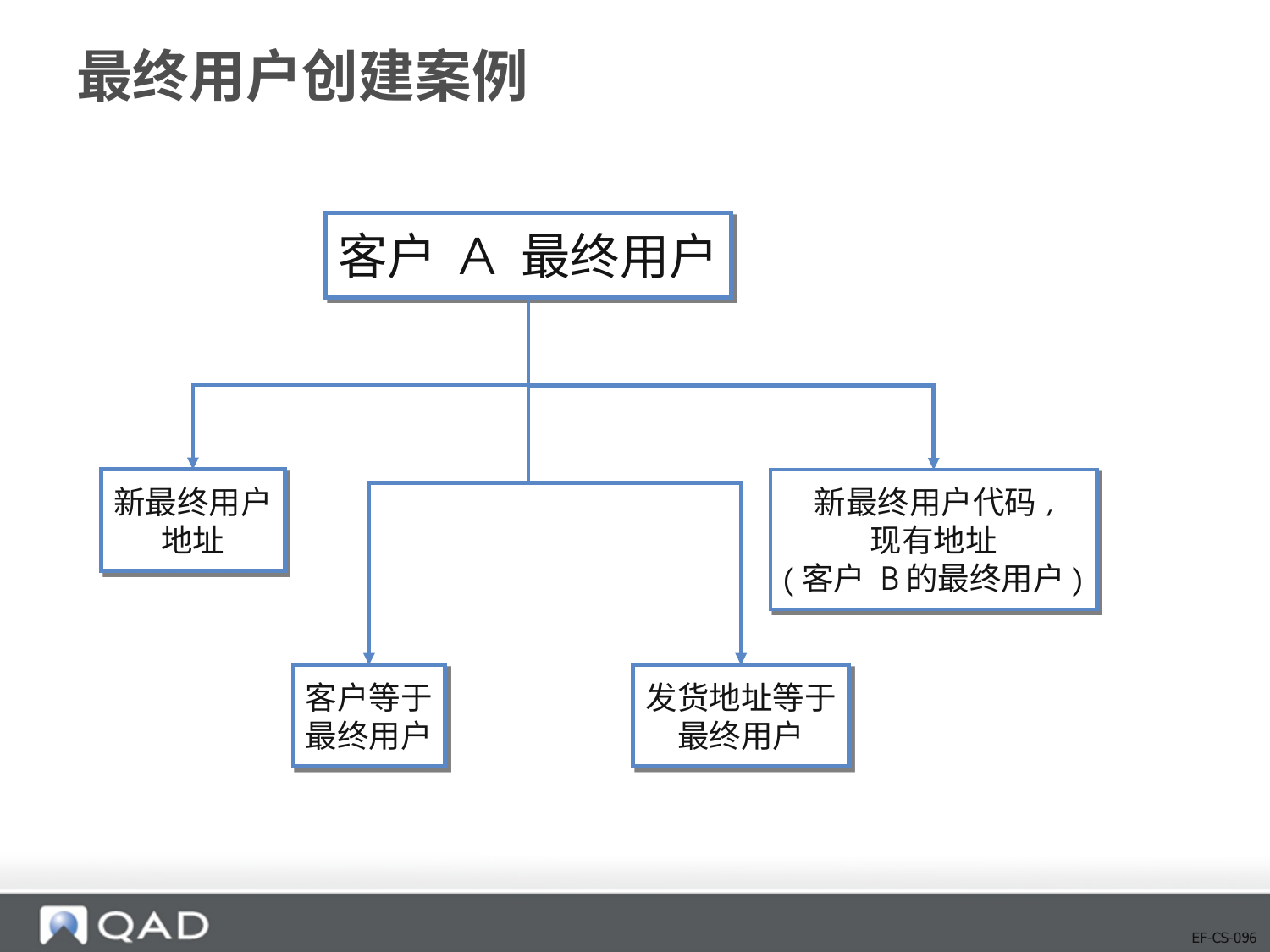

# 最终用户创建案例
客户 A 最终用户
新最终用户
地址
新最终用户代码,
现有地址
(客户 B的最终用户)
客户等于
最终用户
发货地址等于
最终用户
EF-CS-096